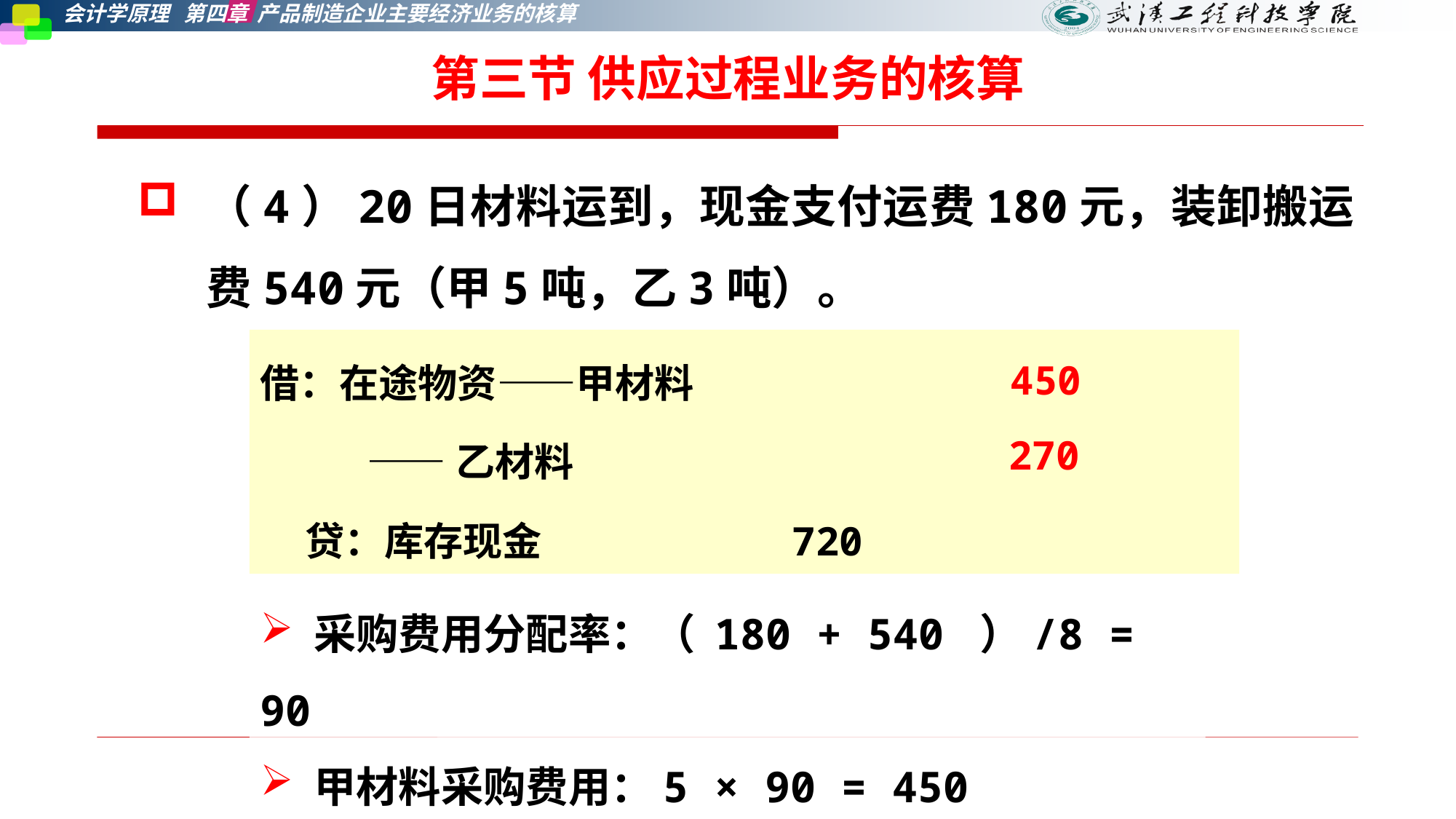

第三节 供应过程业务的核算
（4）20日材料运到，现金支付运费180元，装卸搬运费540元（甲5吨，乙3吨）。
借：在途物资——甲材料
            ——乙材料
    贷：库存现金                           720
450
270
 采购费用分配率：（ 180 + 540 ）/8 = 90
 甲材料采购费用：5 × 90 = 450
 乙材料采购费用：3 × 90 = 270